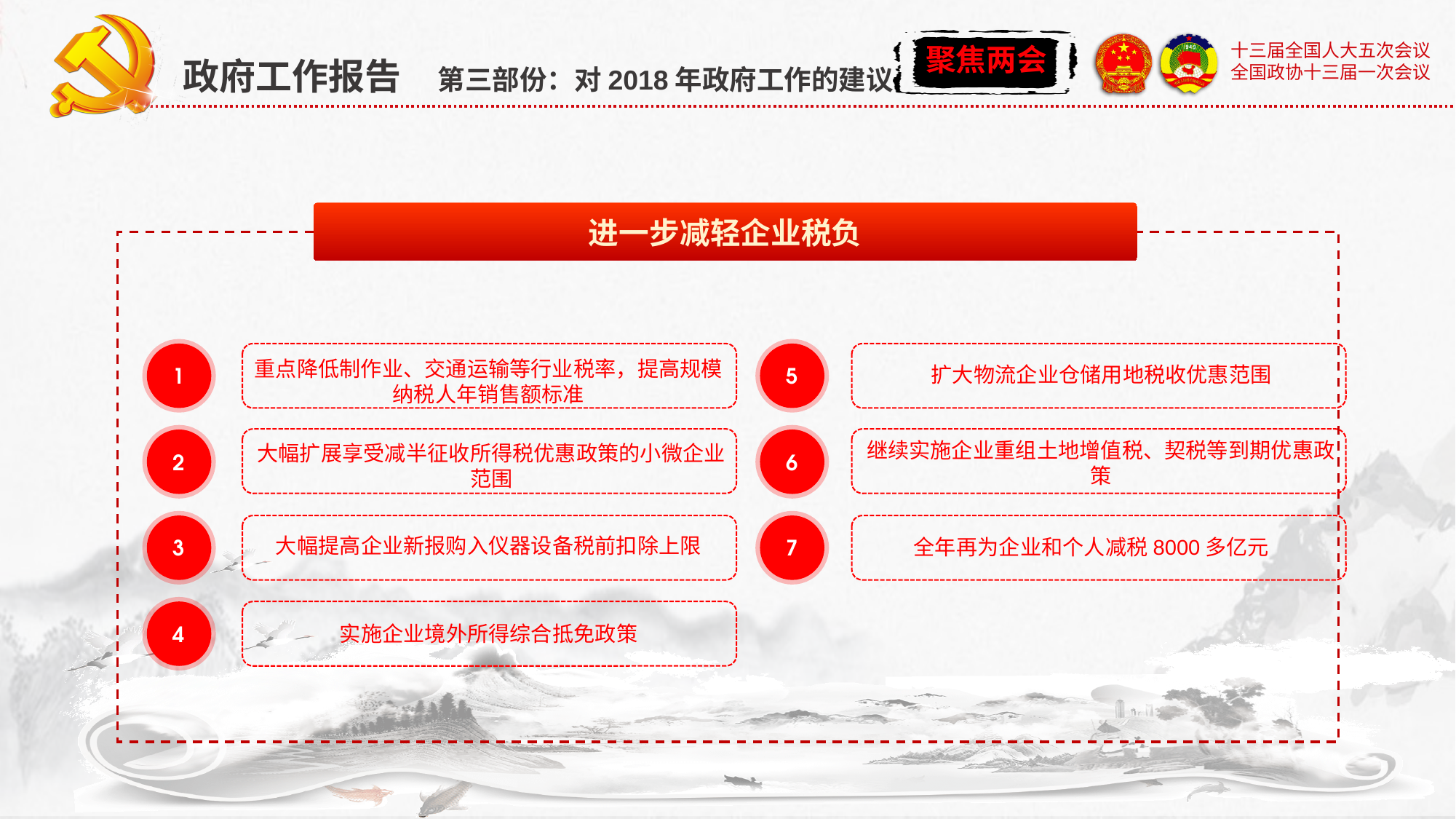

政府工作报告  第三部份：对2018年政府工作的建议
进一步减轻企业税负

1

重点降低制作业、交通运输等行业税率，提高规模纳税人年销售额标准
5

扩大物流企业仓储用地税收优惠范围

2
大幅扩展享受减半征收所得税优惠政策的小微企业范围

6
继续实施企业重组土地增值税、契税等到期优惠政策

3
大幅提高企业新报购入仪器设备税前扣除上限

7
全年再为企业和个人减税8000多亿元
4

实施企业境外所得综合抵免政策